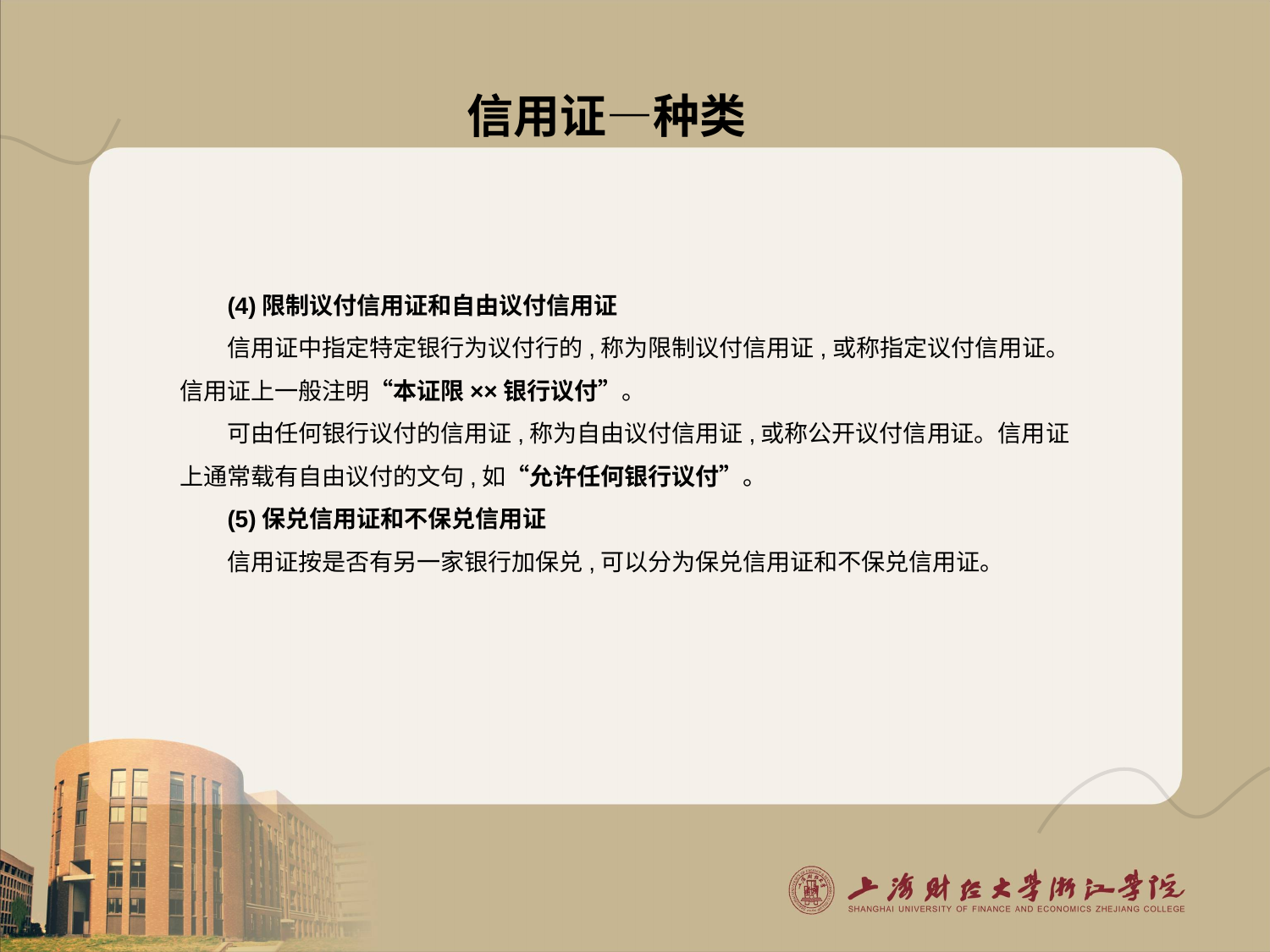

信用证—种类
(4)限制议付信用证和自由议付信用证
信用证中指定特定银行为议付行的,称为限制议付信用证,或称指定议付信用证。 信用证上一般注明“本证限××银行议付”。
可由任何银行议付的信用证,称为自由议付信用证,或称公开议付信用证。信用证上通常载有自由议付的文句,如“允许任何银行议付”。
(5)保兑信用证和不保兑信用证
信用证按是否有另一家银行加保兑,可以分为保兑信用证和不保兑信用证。